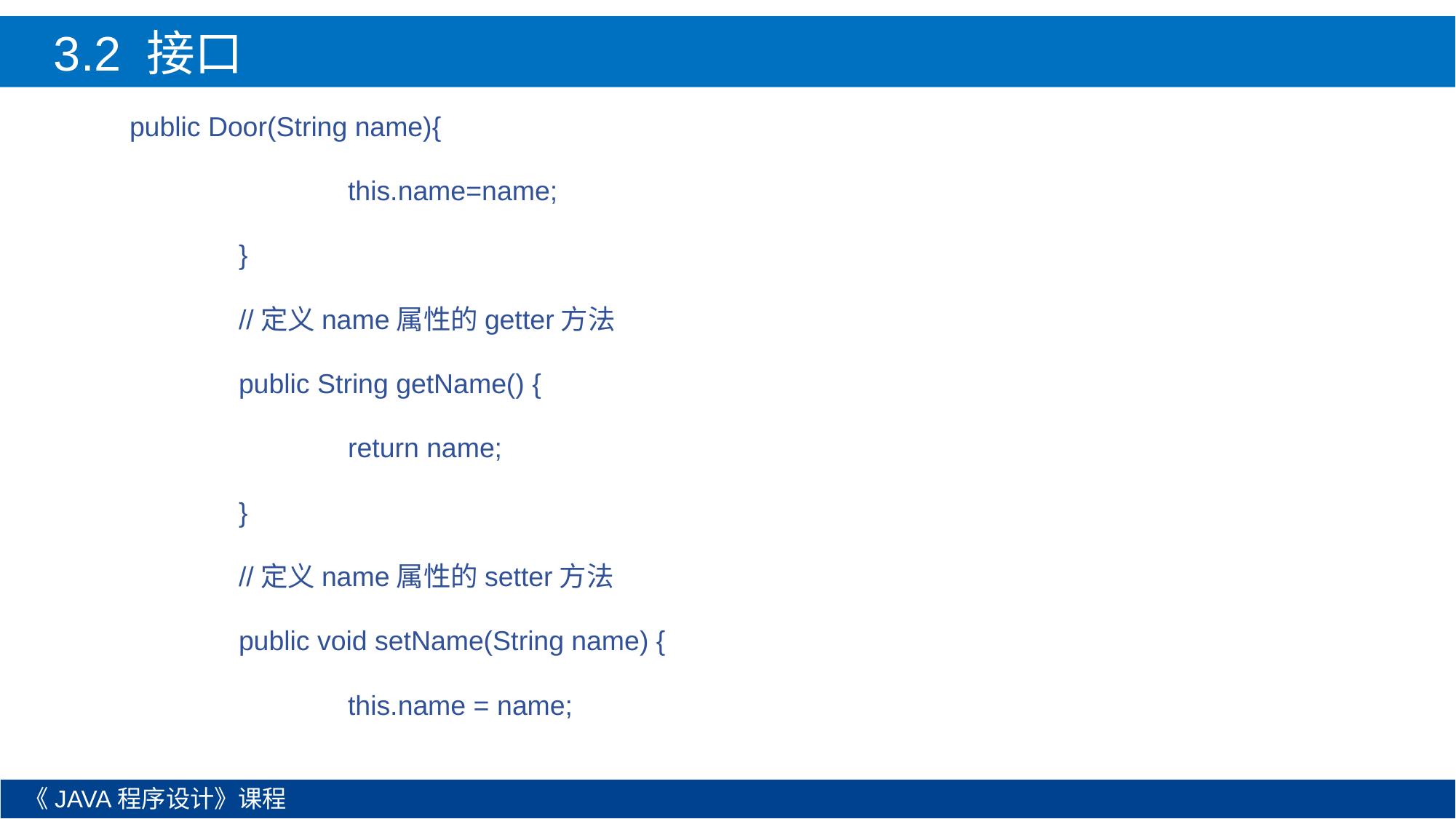

3.2 接口
public Door(String name){
		this.name=name;
	}
	//定义name属性的getter方法
	public String getName() {
		return name;
	}
	//定义name属性的setter方法
	public void setName(String name) {
		this.name = name;

《JAVA程序设计》课程